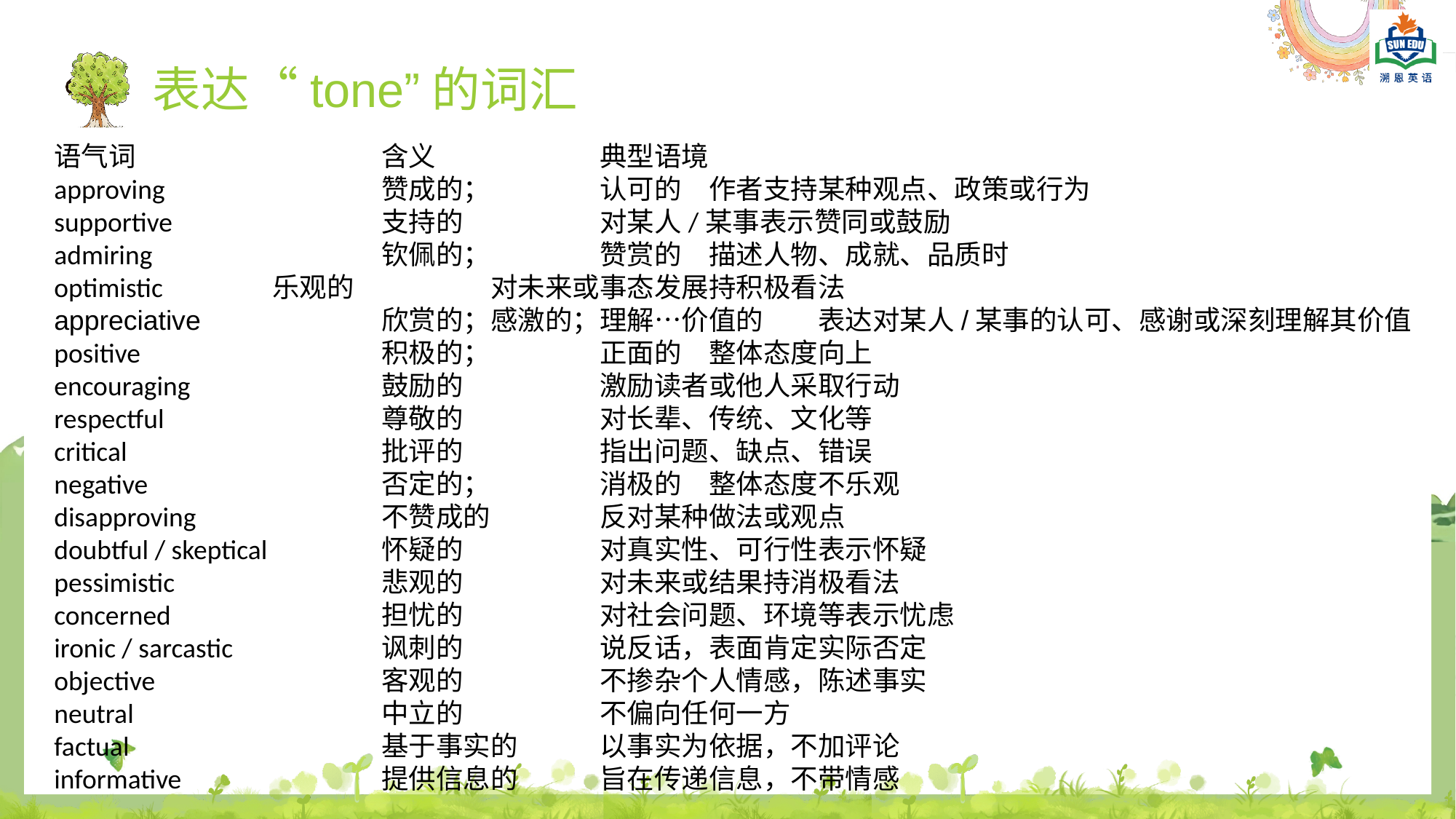

表达“tone”的词汇
语气词			含义		典型语境
approving		赞成的；	认可的	作者支持某种观点、政策或行为
supportive		支持的		对某人/某事表示赞同或鼓励
admiring			钦佩的；	赞赏的	描述人物、成就、品质时
optimistic		乐观的		对未来或事态发展持积极看法
appreciative		欣赏的；感激的；理解…价值的	表达对某人/某事的认可、感谢或深刻理解其价值
positive			积极的；	正面的	整体态度向上
encouraging		鼓励的		激励读者或他人采取行动
respectful		尊敬的		对长辈、传统、文化等
critical			批评的		指出问题、缺点、错误
negative			否定的；	消极的	整体态度不乐观
disapproving		不赞成的	反对某种做法或观点
doubtful / skeptical		怀疑的		对真实性、可行性表示怀疑
pessimistic		悲观的		对未来或结果持消极看法
concerned		担忧的		对社会问题、环境等表示忧虑
ironic / sarcastic		讽刺的		说反话，表面肯定实际否定
objective			客观的		不掺杂个人情感，陈述事实
neutral			中立的		不偏向任何一方
factual			基于事实的	以事实为依据，不加评论
informative		提供信息的	旨在传递信息，不带情感